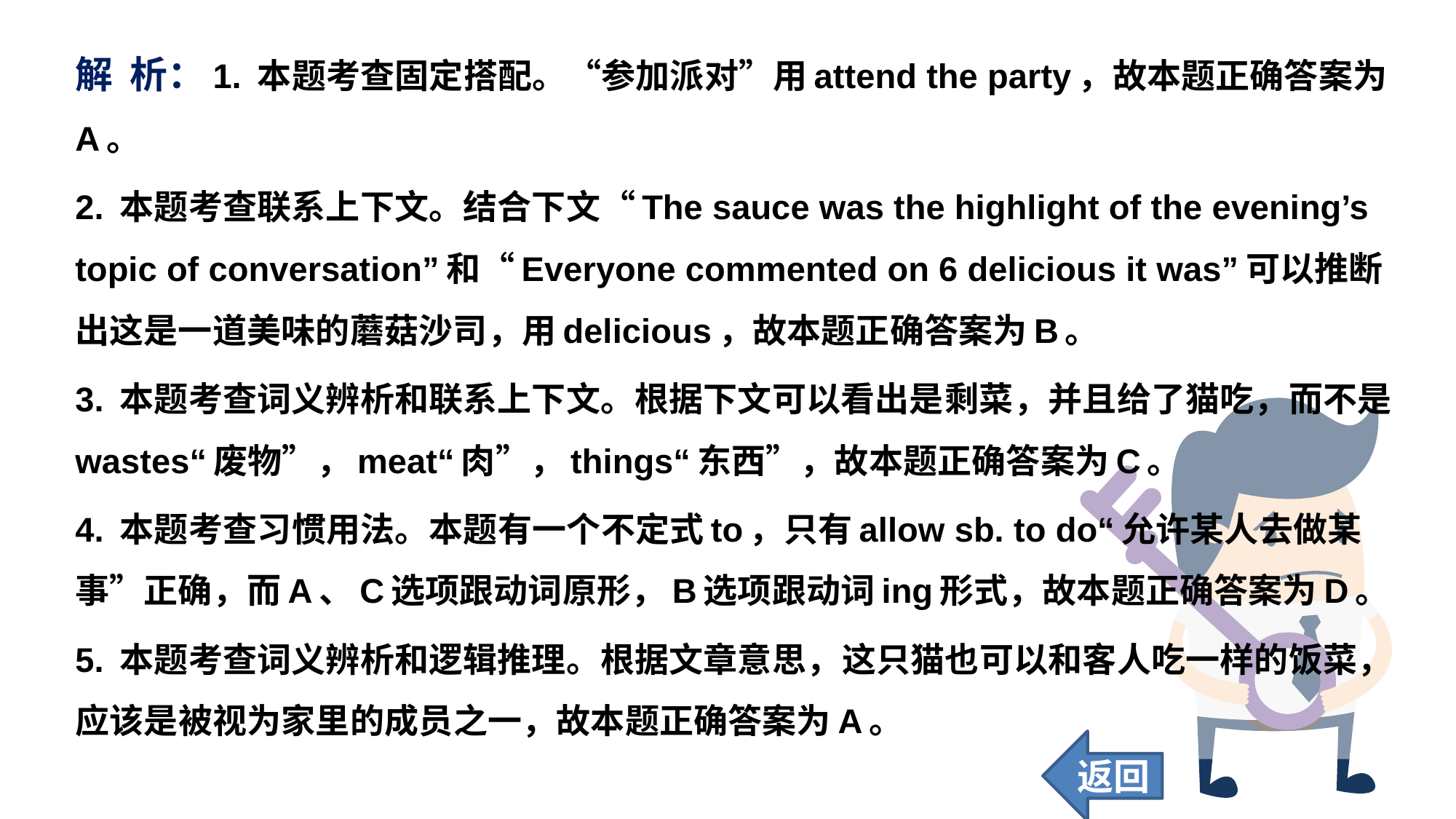

解  析：1. 本题考查固定搭配。“参加派对”用attend the party，故本题正确答案为A。
2. 本题考查联系上下文。结合下文“The sauce was the highlight of the evening’s topic of conversation”和“Everyone commented on 6 delicious it was”可以推断出这是一道美味的蘑菇沙司，用delicious，故本题正确答案为B。
3. 本题考查词义辨析和联系上下文。根据下文可以看出是剩菜，并且给了猫吃，而不是wastes“废物”，meat“肉”，things“东西”，故本题正确答案为C。
4. 本题考查习惯用法。本题有一个不定式to，只有allow sb. to do“允许某人去做某事”正确，而A、C选项跟动词原形，B选项跟动词ing形式，故本题正确答案为D。
5. 本题考查词义辨析和逻辑推理。根据文章意思，这只猫也可以和客人吃一样的饭菜，应该是被视为家里的成员之一，故本题正确答案为A。

返回
52